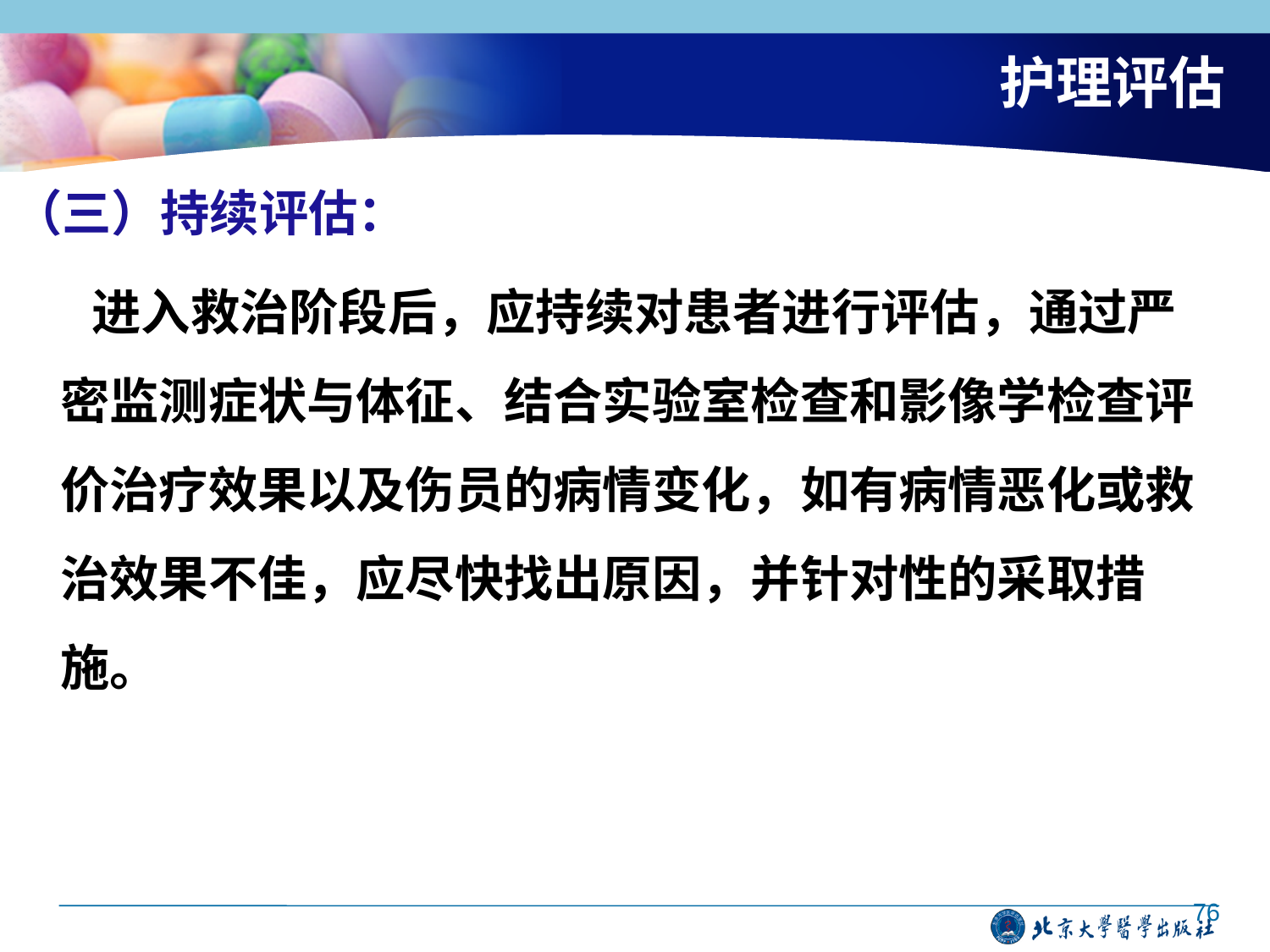

# 护理评估
（三）持续评估：
      进入救治阶段后，应持续对患者进行评估，通过严密监测症状与体征、结合实验室检查和影像学检查评价治疗效果以及伤员的病情变化，如有病情恶化或救治效果不佳，应尽快找出原因，并针对性的采取措施。

76